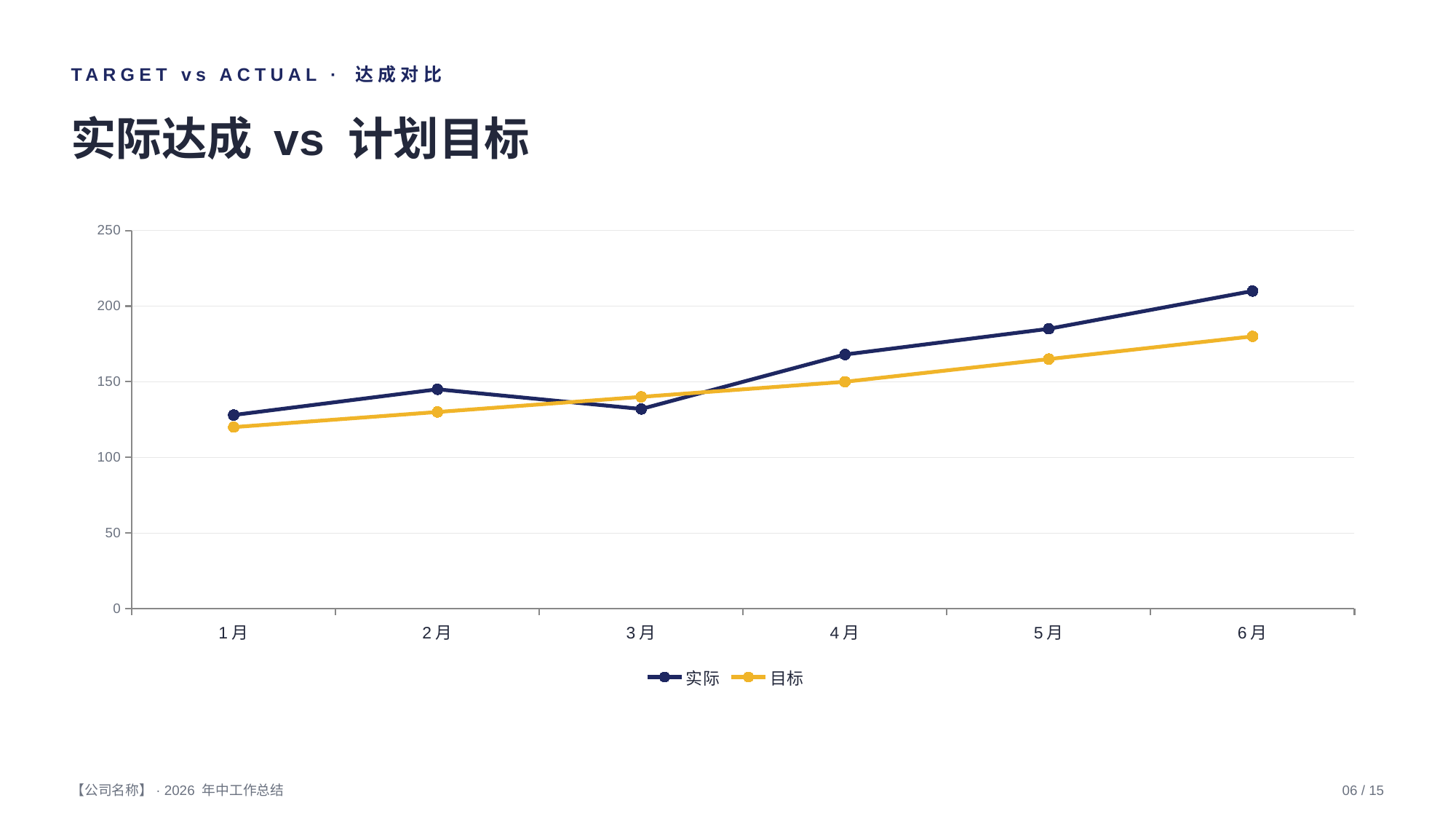

TARGET vs ACTUAL · 达成对比
实际达成 vs 计划目标

### Chart

| Category | 实际 | 目标 |
|---|---|---|
| 1月 | 128.0 | 120.0 |
| 2月 | 145.0 | 130.0 |
| 3月 | 132.0 | 140.0 |
| 4月 | 168.0 | 150.0 |
| 5月 | 185.0 | 165.0 |
| 6月 | 210.0 | 180.0 |
【公司名称】· 2026 年中工作总结
06 / 15